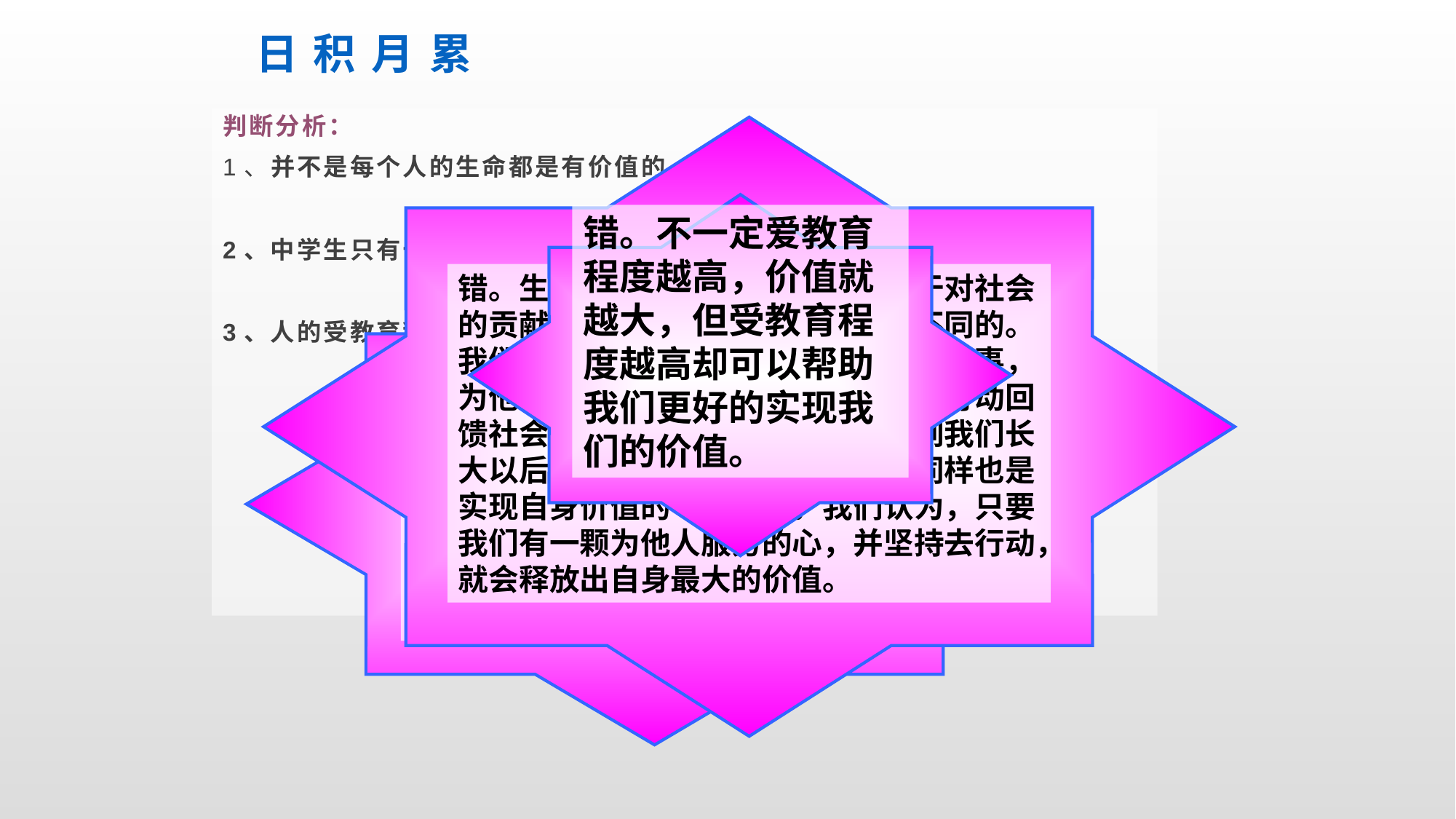

# 日 积 月 累
判断分析：
1、并不是每个人的生命都是有价值的。

2、中学生只有长大以后，为国家作出具体的贡献才能实现人生的价值。

3、人的受教育程度越高，其人生价值就越大。

错。生命的意义不在于长短，而在于对社会的贡献。每个人实现价值的方式是不同的。我们现在为周围的人做一些力所能及的事，为他人带来快乐，用自己点点滴滴的行动回馈社会就是实现自己的价值。而等到我们长大以后，为社会作出更大的贡献，同样也是实现自身价值的一种方式。我们认为，只要我们有一颗为他人服务的心，并坚持去行动，就会释放出自身最大的价值。

错。不一定爱教育程度越高，价值就越大，但受教育程度越高却可以帮助我们更好的实现我们的价值。

错。每个人的生命都是有价值的，即使小偷等犯过罪的人，他们在这方面犯过错误，但是在其他方面同样会给他人和社会作出贡献，因此他们的生命也是有价值的。但是每一个人生命价值的大小是不同的，这主要取决于我们对他人和社会贡献的多少。